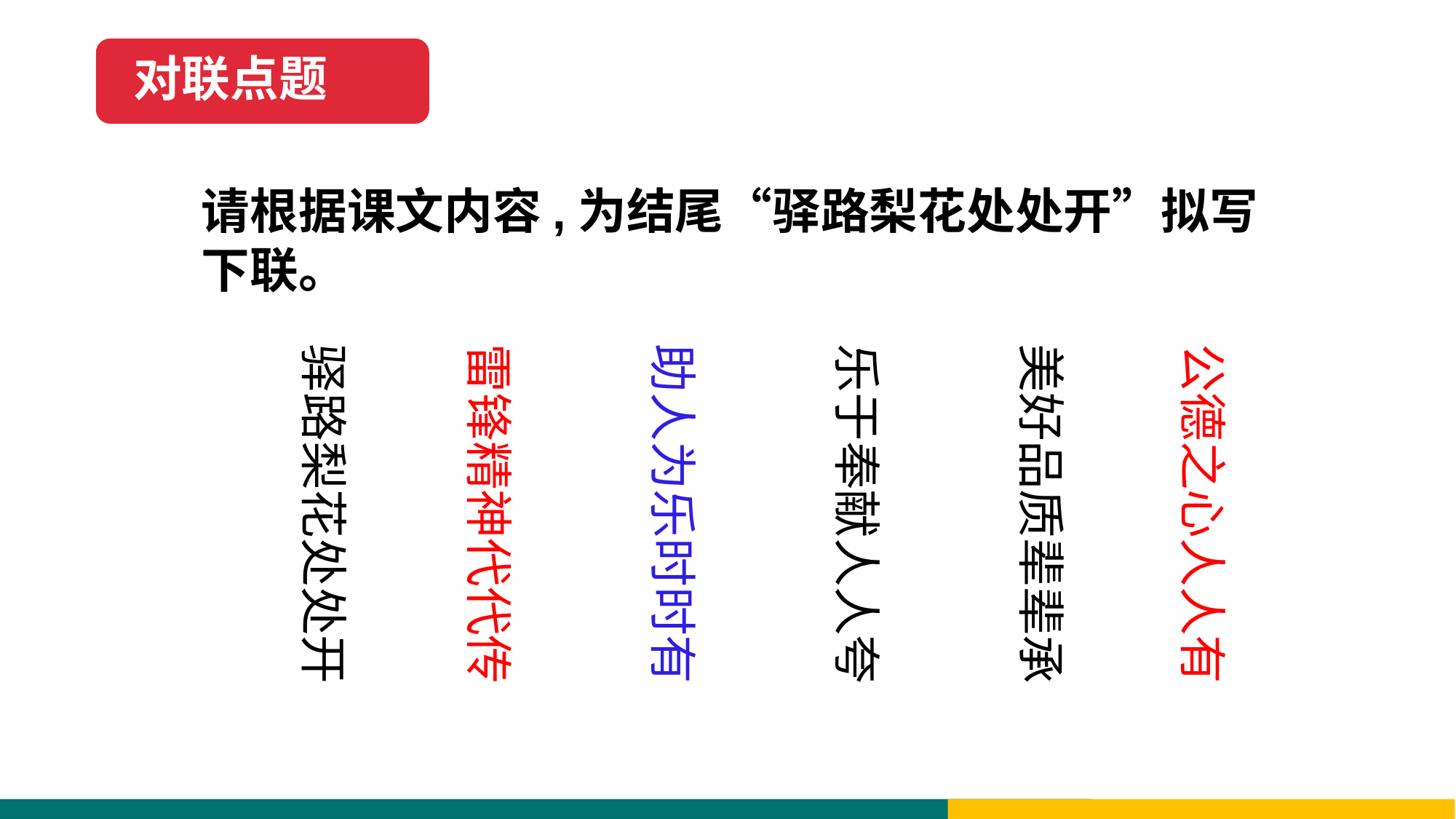

对联点题
请根据课文内容,为结尾“驿路梨花处处开”拟写下联。
驿路梨花处处开
雷锋精神代代传
助人为乐时时有
乐于奉献人人夸
美好品质辈辈承
公德之心人人有